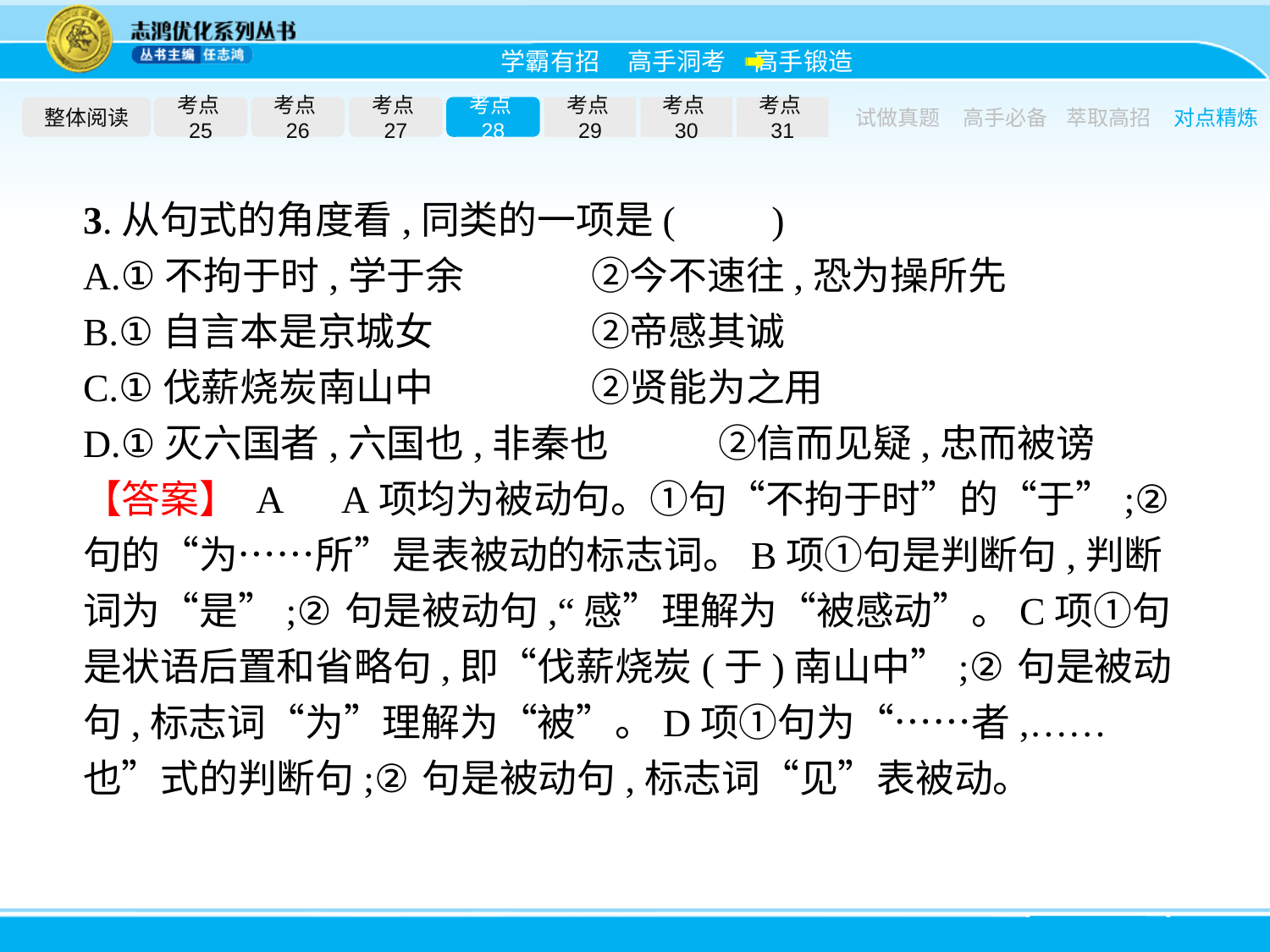

整体阅读
考点25
考点26
考点27
考点28
考点29
考点30
考点31
试做真题
高手必备
萃取高招
对点精炼
3.从句式的角度看,同类的一项是(　　)
A.①不拘于时,学于余　　　	②今不速往,恐为操所先
B.①自言本是京城女			②帝感其诚
C.①伐薪烧炭南山中			②贤能为之用
D.①灭六国者,六国也,非秦也	②信而见疑,忠而被谤
【答案】 A　A项均为被动句。①句“不拘于时”的“于”;②句的“为……所”是表被动的标志词。B项①句是判断句,判断词为“是”;②句是被动句,“感”理解为“被感动”。C项①句是状语后置和省略句,即“伐薪烧炭(于)南山中”;②句是被动句,标志词“为”理解为“被”。D项①句为“……者,……也”式的判断句;②句是被动句,标志词“见”表被动。